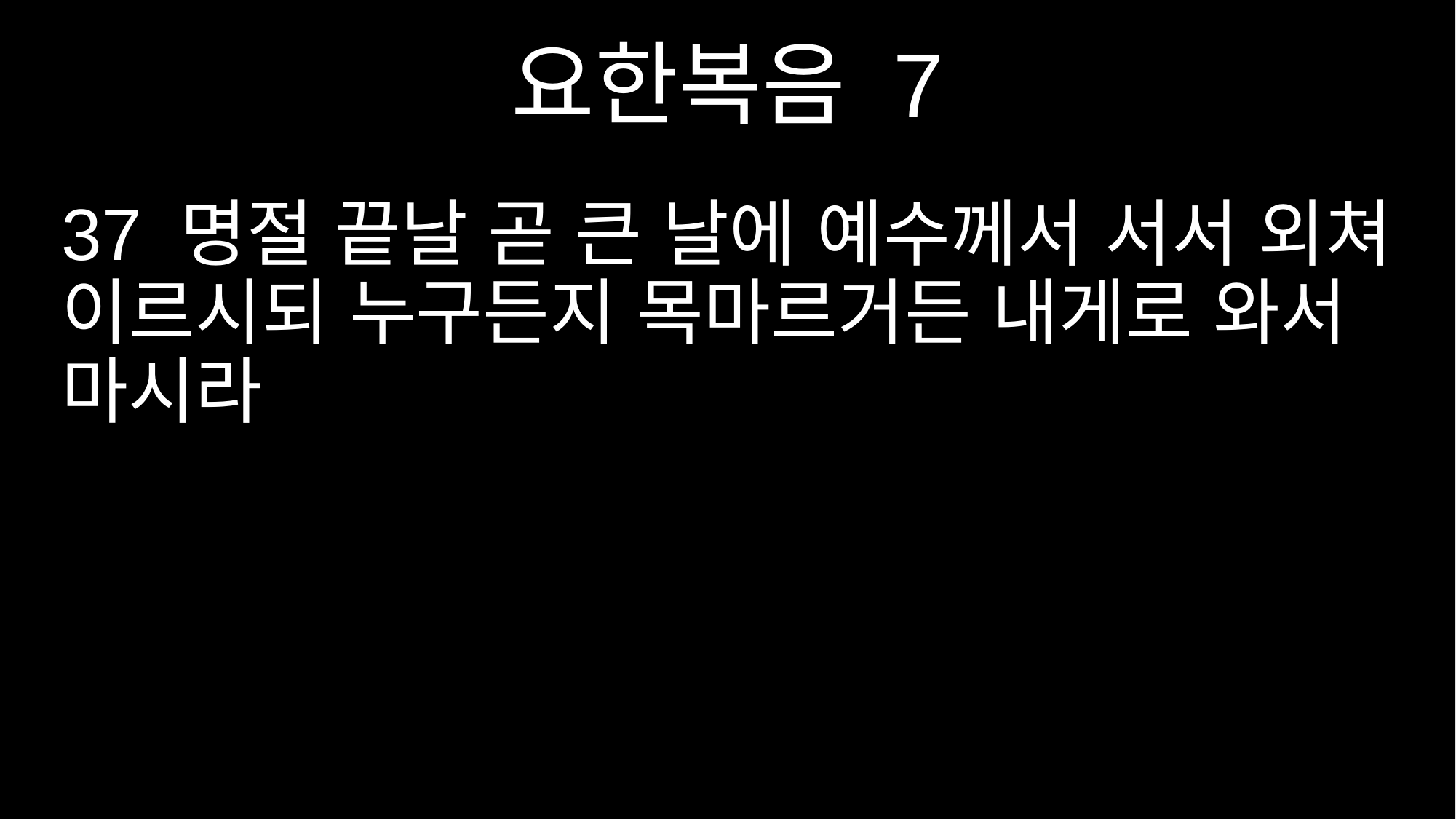

요한복음 7
37 명절 끝날 곧 큰 날에 예수께서 서서 외쳐 이르시되 누구든지 목마르거든 내게로 와서 마시라